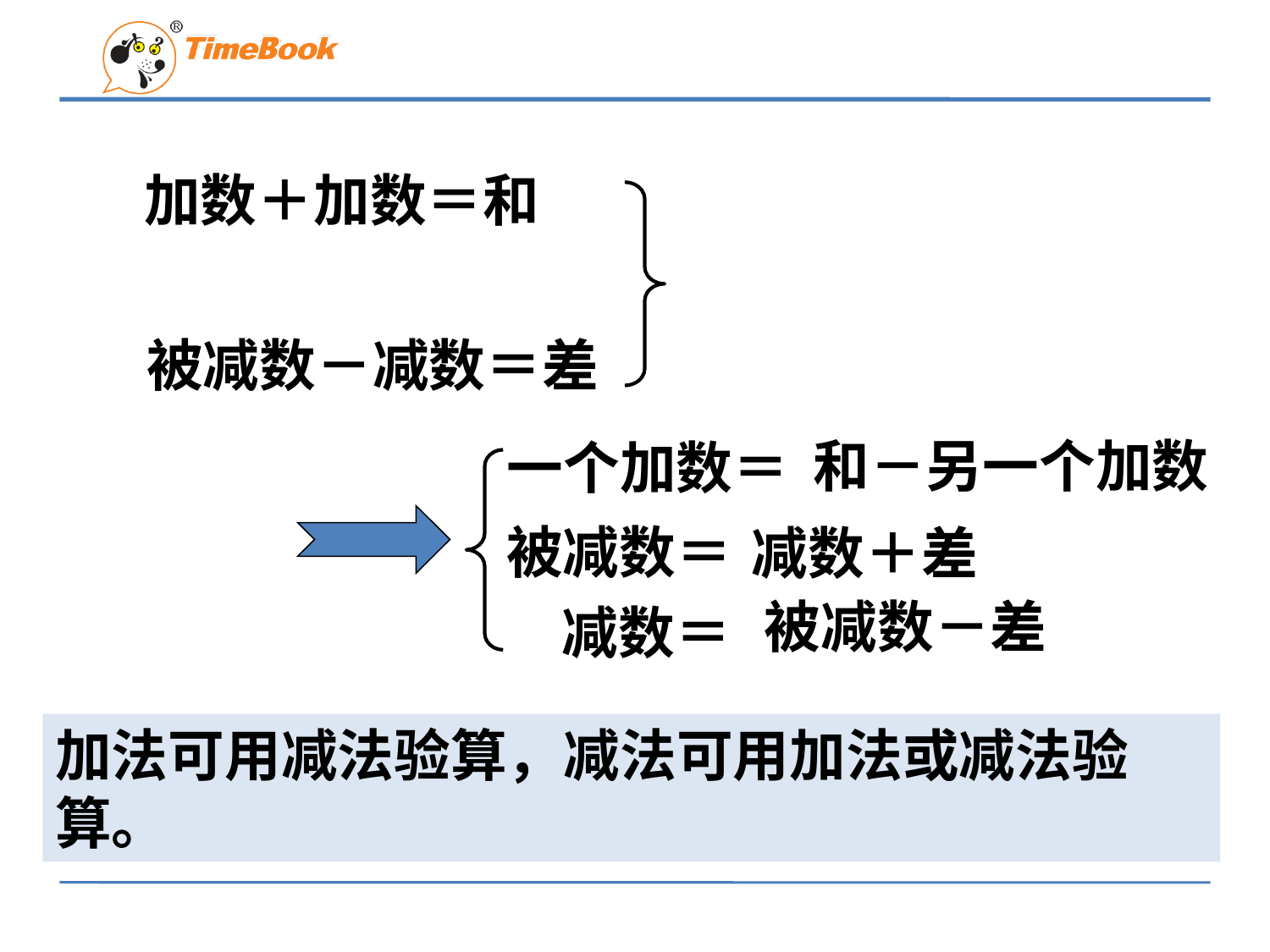

加数＋加数＝和

被减数－减数＝差
和－另一个加数
一个加数＝

被减数＝
减数＋差
被减数－差
减数＝
加法可用减法验算，减法可用加法或减法验算。